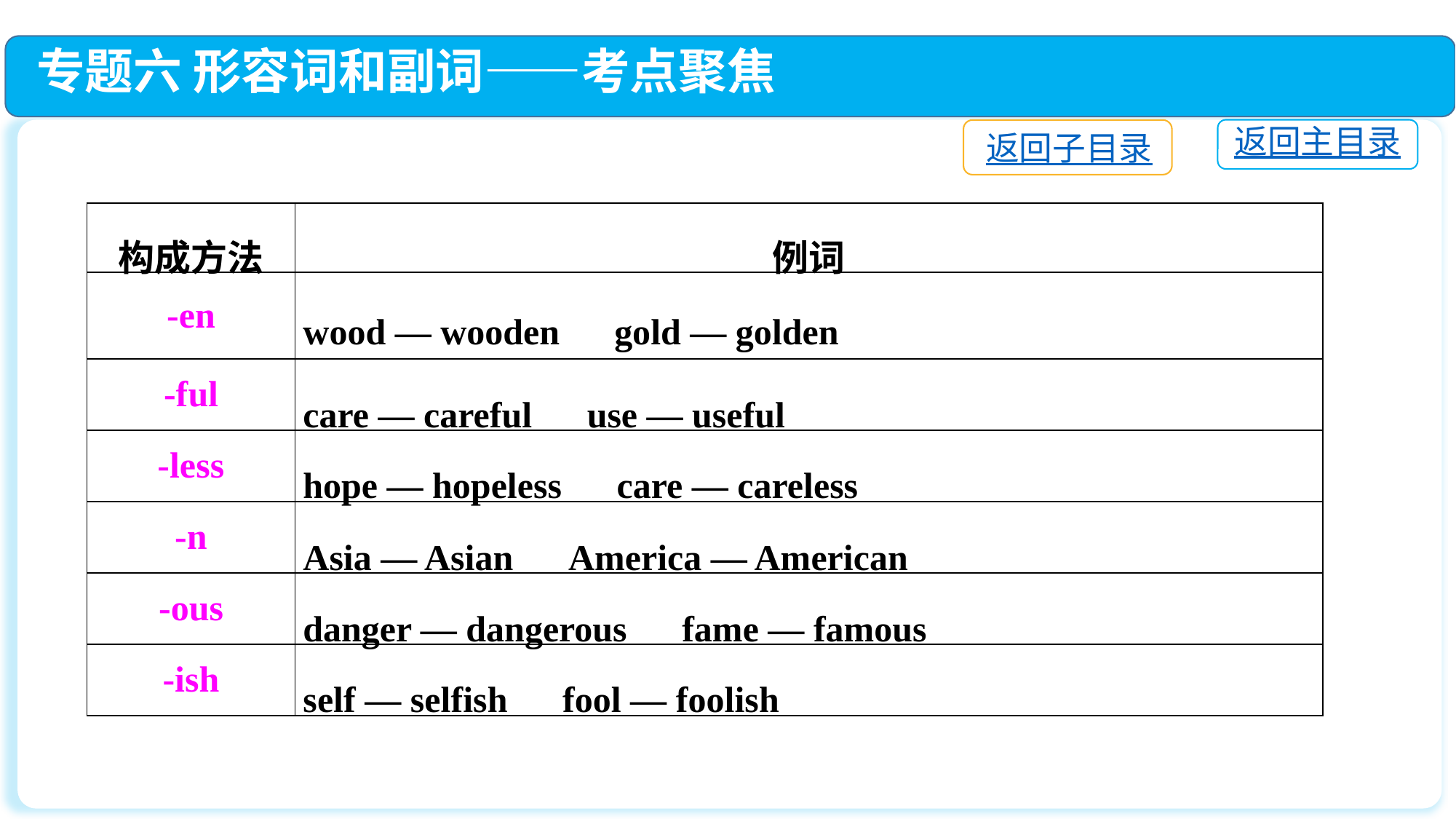

专题六 形容词和副词——考点聚焦

返回主目录

返回子目录
| 构成方法 | 例词 |
| --- | --- |
| -en | wood — wooden　gold — golden |
| -ful | care — careful　use — useful |
| -less | hope — hopeless　care — careless |
| -n | Asia — Asian　America — American |
| -ous | danger — dangerous　fame — famous |
| -ish | self — selfish　fool — foolish |